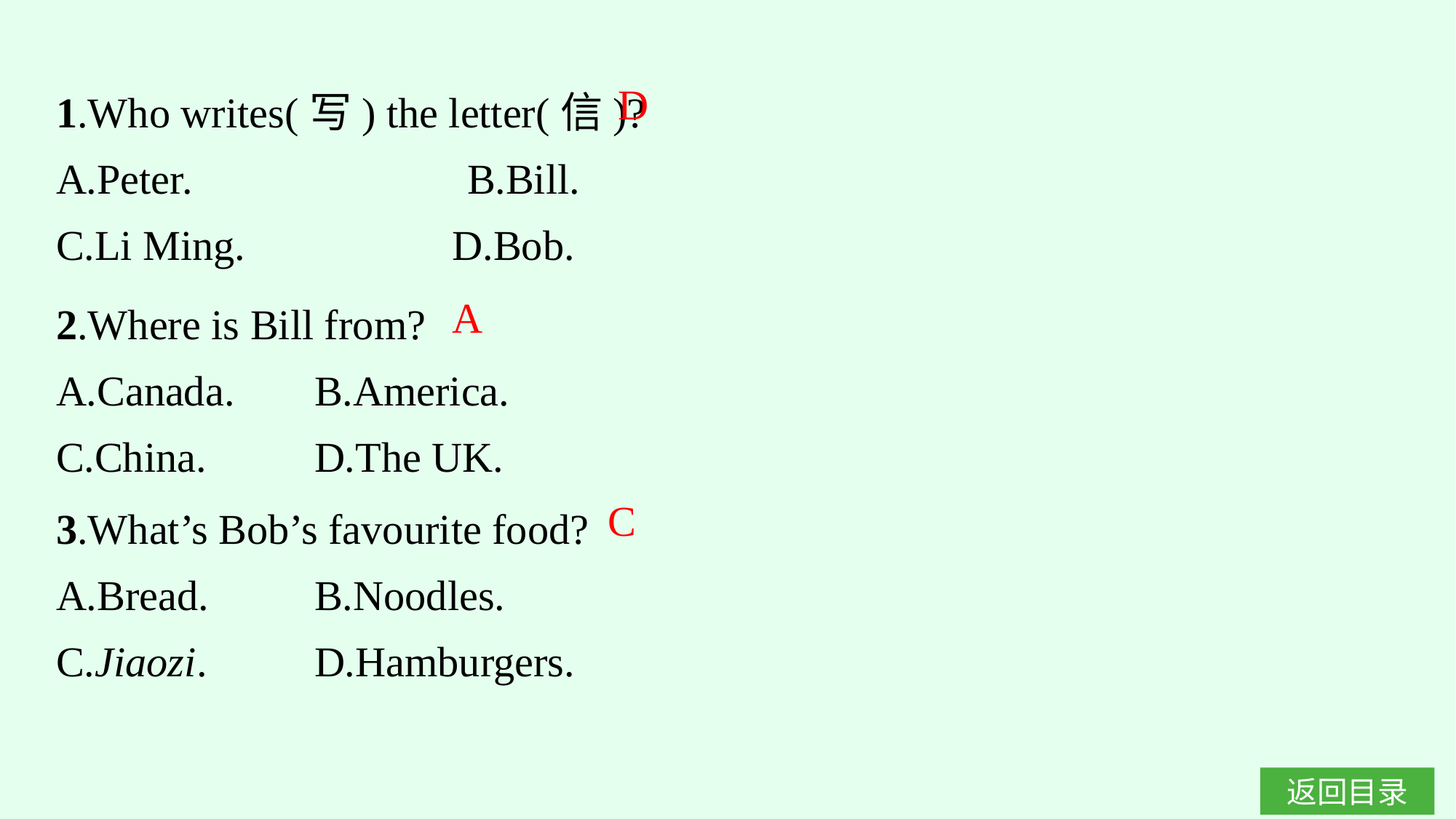

1.Who writes(写) the letter(信)?
A.Peter.　　　　　　B.Bill.
C.Li Ming.		  D.Bob.
D
2.Where is Bill from?
A.Canada.	B.America.
C.China.	D.The UK.
A
3.What’s Bob’s favourite food?
A.Bread.	B.Noodles.
C.Jiaozi.	D.Hamburgers.
C